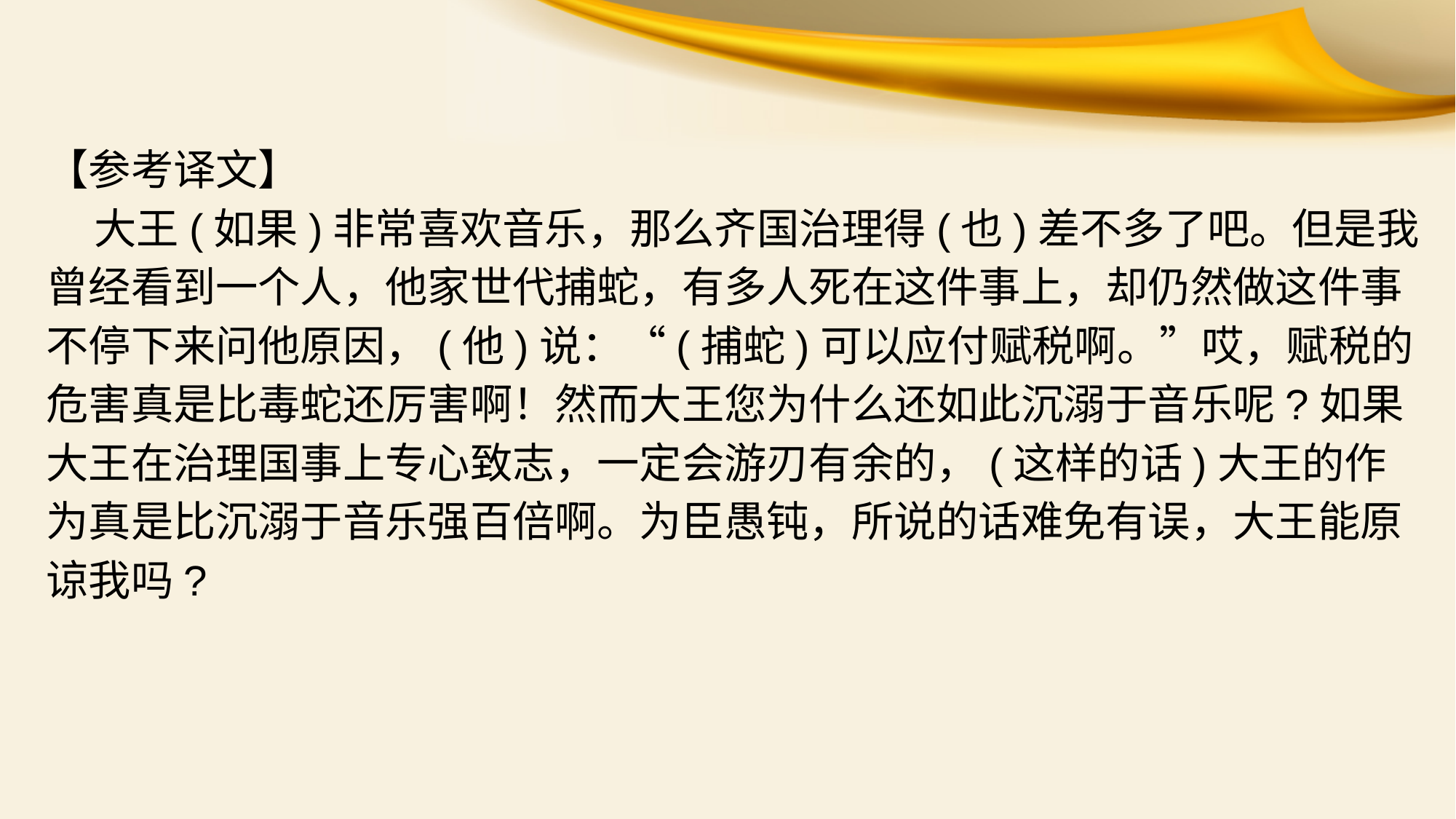

【参考译文】
    大王(如果)非常喜欢音乐，那么齐国治理得(也)差不多了吧。但是我曾经看到一个人，他家世代捕蛇，有多人死在这件事上，却仍然做这件事不停下来问他原因，(他)说：“(捕蛇)可以应付赋税啊。”哎，赋税的危害真是比毒蛇还厉害啊！然而大王您为什么还如此沉溺于音乐呢?如果大王在治理国事上专心致志，一定会游刃有余的，(这样的话)大王的作为真是比沉溺于音乐强百倍啊。为臣愚钝，所说的话难免有误，大王能原谅我吗?